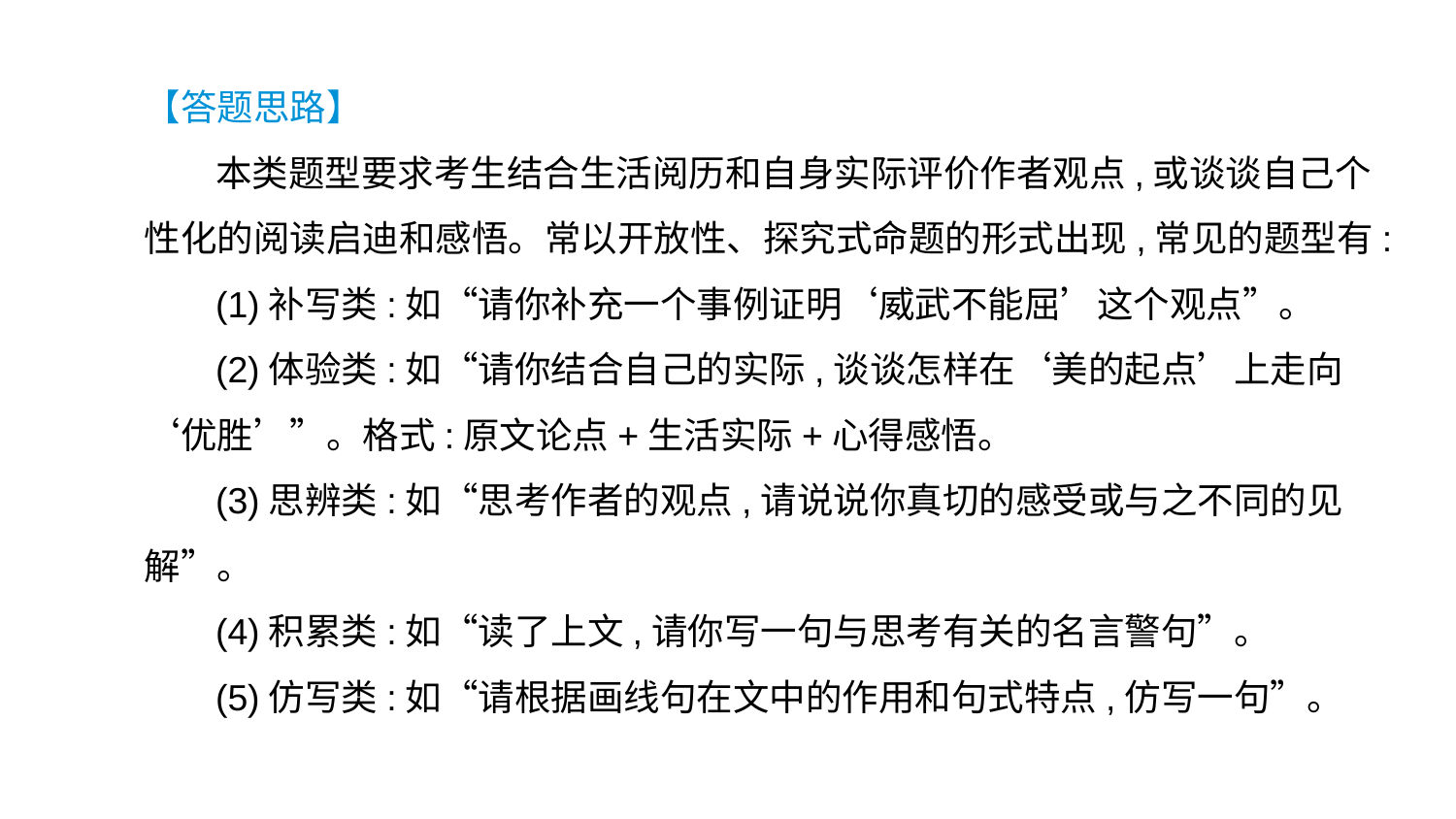

【答题思路】
本类题型要求考生结合生活阅历和自身实际评价作者观点,或谈谈自己个性化的阅读启迪和感悟。常以开放性、探究式命题的形式出现,常见的题型有:
(1)补写类:如“请你补充一个事例证明‘威武不能屈’这个观点”。
(2)体验类:如“请你结合自己的实际,谈谈怎样在‘美的起点’上走向‘优胜’”。格式:原文论点+生活实际+心得感悟。
(3)思辨类:如“思考作者的观点,请说说你真切的感受或与之不同的见解”。
(4)积累类:如“读了上文,请你写一句与思考有关的名言警句”。
(5)仿写类:如“请根据画线句在文中的作用和句式特点,仿写一句”。